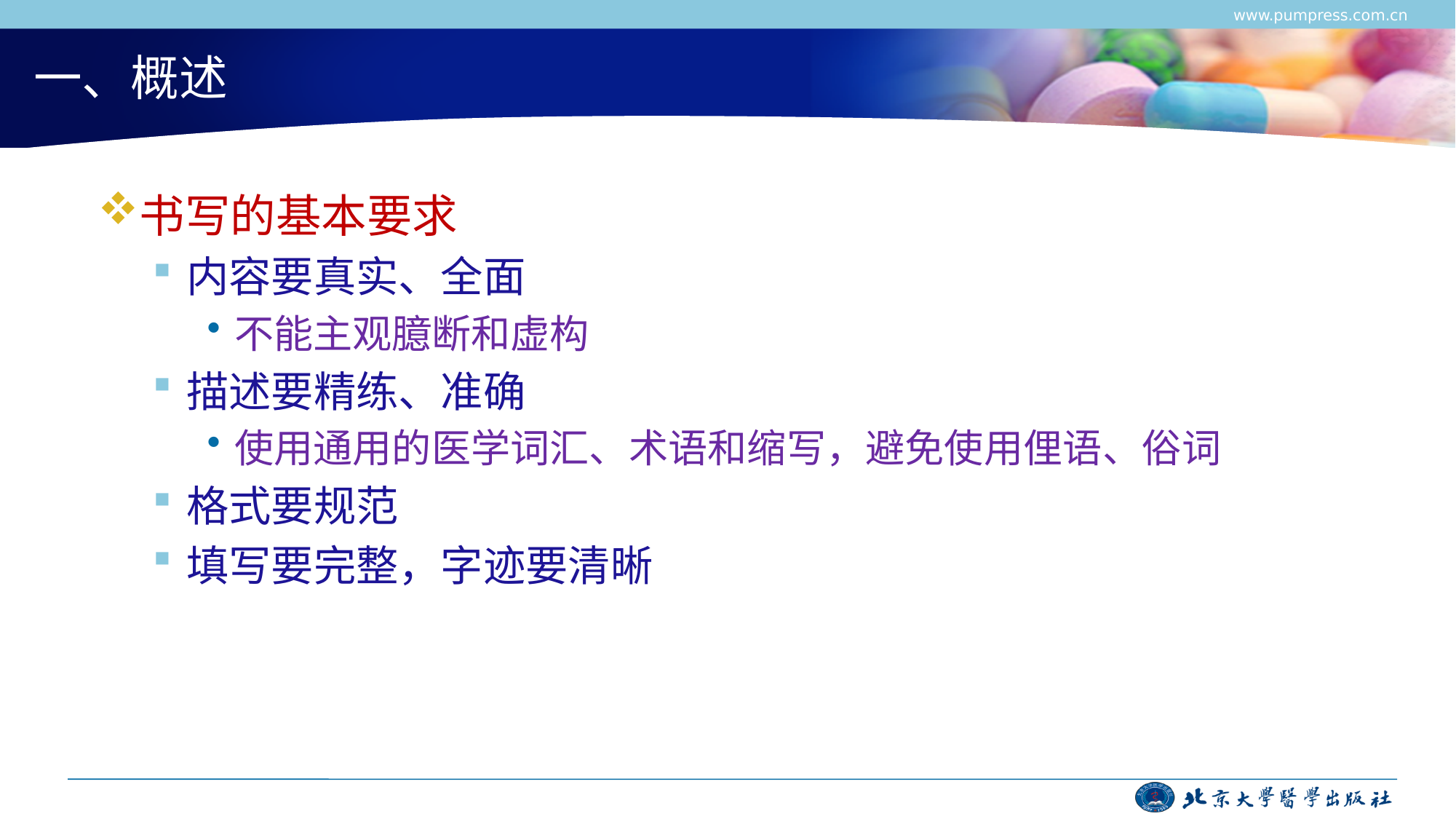

www.pumpress.com.cn
# 一、概述
书写的基本要求
内容要真实、全面
不能主观臆断和虚构
描述要精练、准确
使用通用的医学词汇、术语和缩写，避免使用俚语、俗词
格式要规范
填写要完整，字迹要清晰